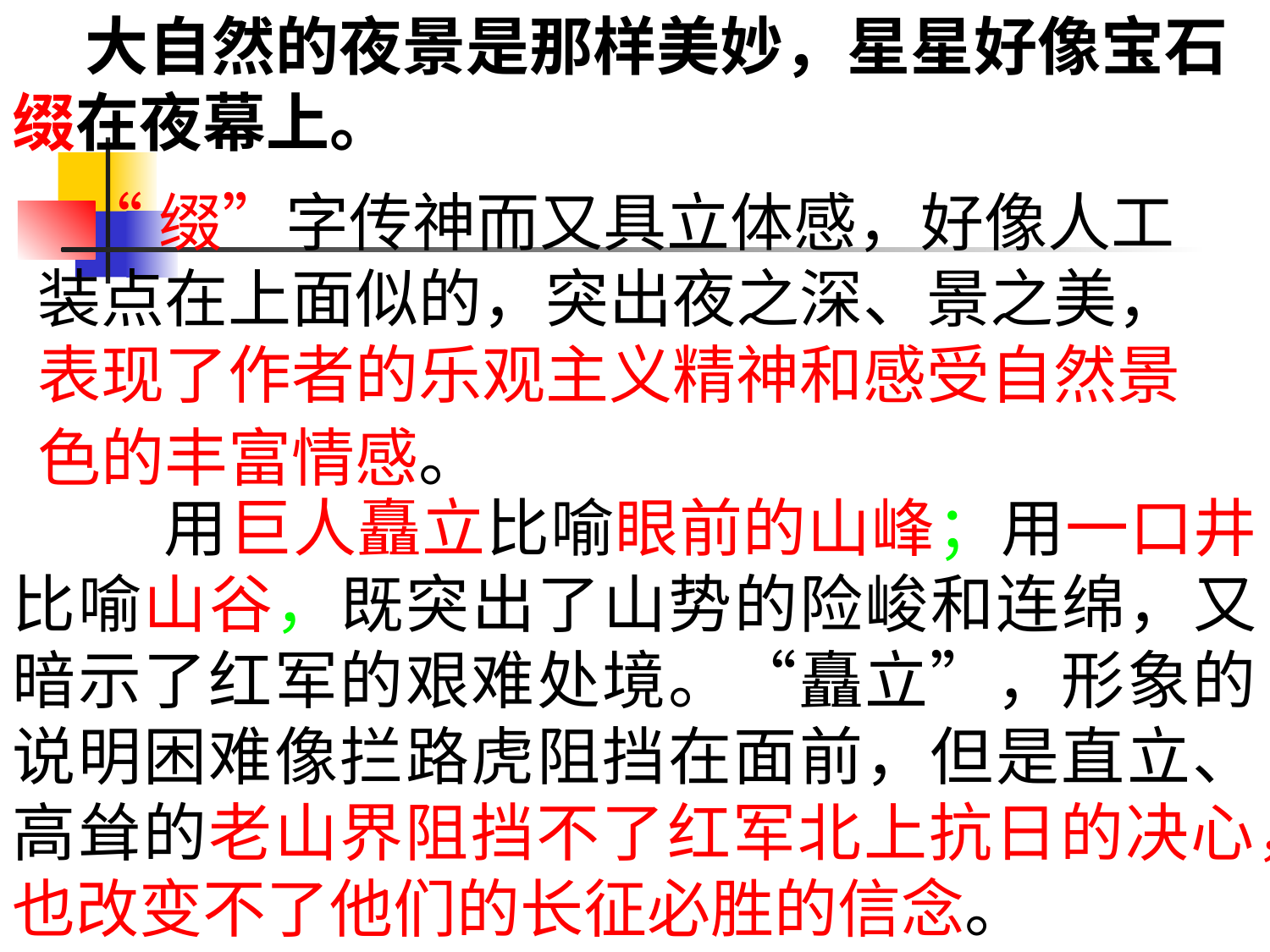

大自然的夜景是那样美妙，星星好像宝石缀在夜幕上。
   “缀”字传神而又具立体感，好像人工装点在上面似的，突出夜之深、景之美，表现了作者的乐观主义精神和感受自然景色的丰富情感。
         用巨人矗立比喻眼前的山峰；用一口井比喻山谷，既突出了山势的险峻和连绵，又暗示了红军的艰难处境。“矗立”，形象的说明困难像拦路虎阻挡在面前，但是直立、高耸的老山界阻挡不了红军北上抗日的决心，也改变不了他们的长征必胜的信念。